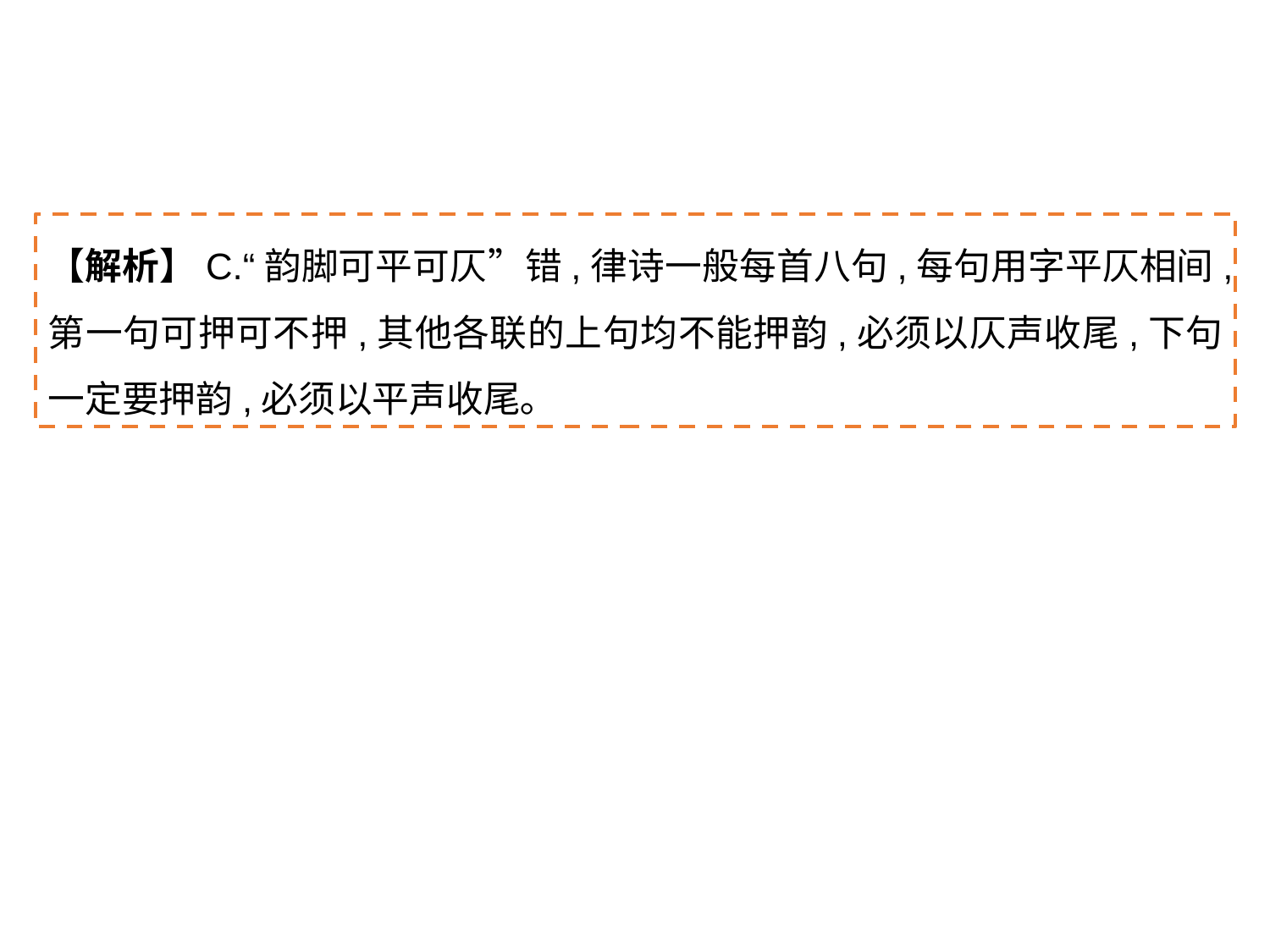

【解析】C.“韵脚可平可仄”错,律诗一般每首八句,每句用字平仄相间,第一句可押可不押,其他各联的上句均不能押韵,必须以仄声收尾,下句一定要押韵,必须以平声收尾｡